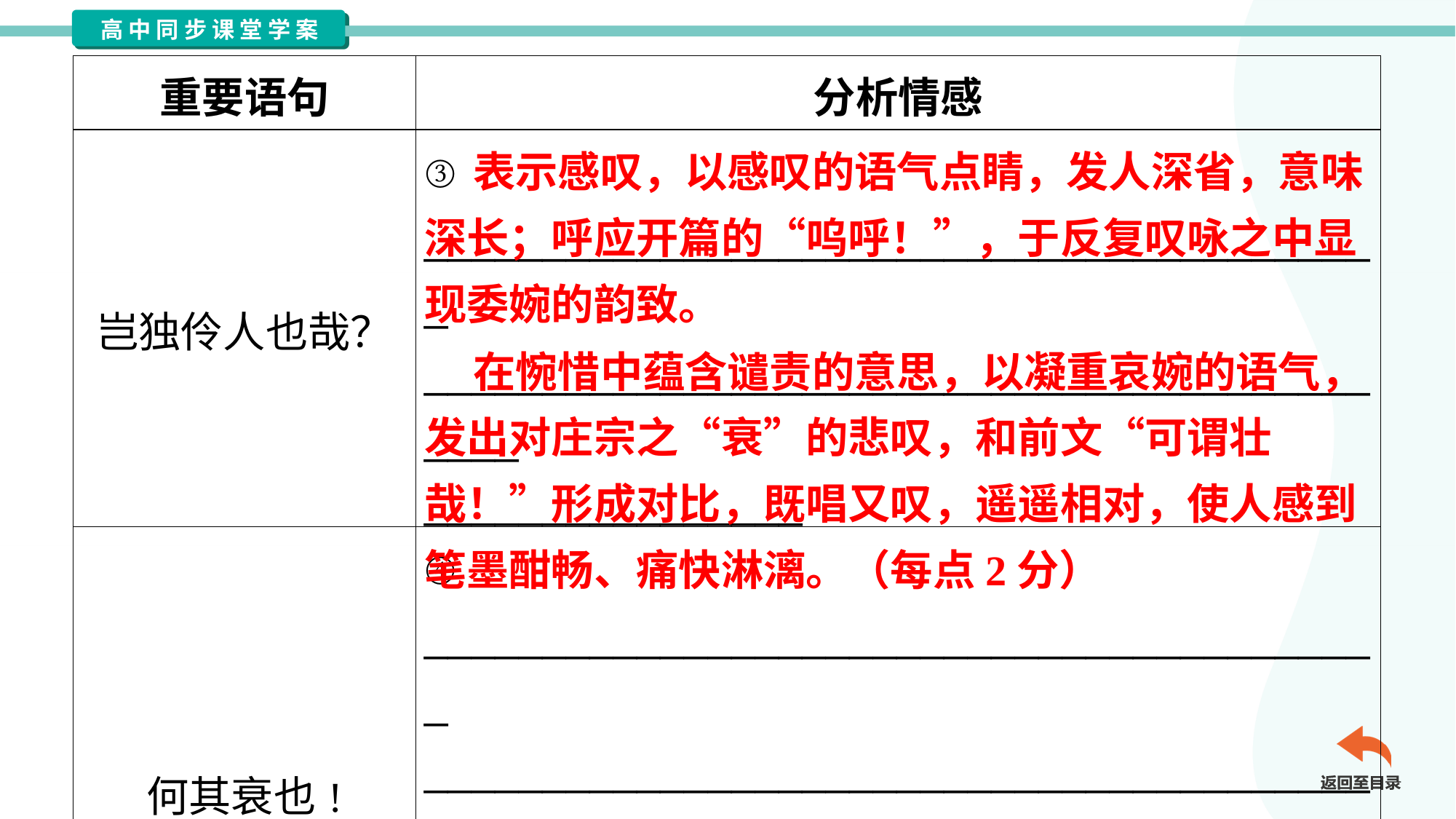

| 重要语句 | 分析情感 |
| --- | --- |
| 岂独伶人也哉？ | ③ \_\_\_\_\_\_\_\_\_\_\_\_\_\_\_\_\_\_\_\_\_\_\_\_\_\_\_\_\_\_\_\_\_\_\_\_\_\_\_\_\_ \_\_\_\_\_\_\_\_\_\_\_\_\_\_\_\_\_\_\_\_\_\_\_\_\_\_\_\_\_\_\_\_\_\_\_\_\_\_\_\_\_\_\_\_ \_\_\_\_\_\_\_\_\_\_\_\_\_\_\_\_ |
| 何其衰也! | ④ \_\_\_\_\_\_\_\_\_\_\_\_\_\_\_\_\_\_\_\_\_\_\_\_\_\_\_\_\_\_\_\_\_\_\_\_\_\_\_\_\_ \_\_\_\_\_\_\_\_\_\_\_\_\_\_\_\_\_\_\_\_\_\_\_\_\_\_\_\_\_\_\_\_\_\_\_\_\_\_\_\_\_\_\_\_ \_\_\_\_\_\_\_\_\_\_\_\_\_\_\_\_\_\_\_\_\_\_\_\_\_\_\_\_\_\_\_\_\_\_\_\_\_\_\_\_\_\_\_\_ \_\_\_\_\_\_\_\_\_\_\_\_\_\_\_\_\_\_\_\_\_\_\_\_\_\_\_ |
    表示感叹，以感叹的语气点睛，发人深省，意味深长；呼应开篇的“呜呼！”，于反复叹咏之中显现委婉的韵致。
    在惋惜中蕴含谴责的意思，以凝重哀婉的语气，发出对庄宗之“衰”的悲叹，和前文“可谓壮哉！”形成对比，既唱又叹，遥遥相对，使人感到笔墨酣畅、痛快淋漓。（每点2分）